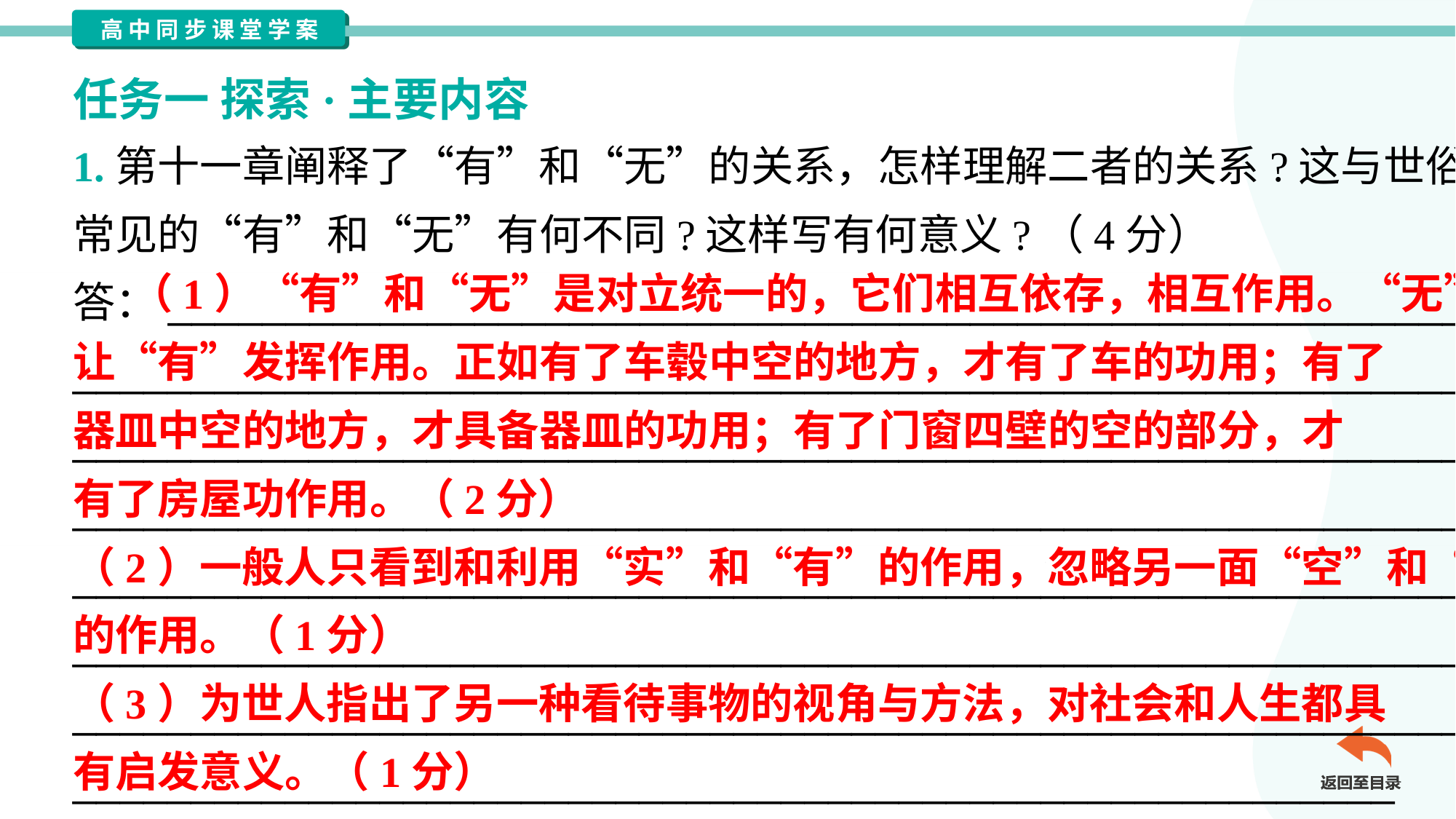

任务一 探索·主要内容
1.第十一章阐释了“有”和“无”的关系，怎样理解二者的关系?这与世俗
常见的“有”和“无”有何不同?这样写有何意义?（4分）
答：_________________________________________________________
_____________________________________________________________
_____________________________________________________________
_____________________________________________________________
_____________________________________________________________
_____________________________________________________________
_____________________________________________________________
________________________________________________________
     （1）“有”和“无”是对立统一的，它们相互依存，相互作用。“无”
让“有”发挥作用。正如有了车毂中空的地方，才有了车的功用；有了
器皿中空的地方，才具备器皿的功用；有了门窗四壁的空的部分，才
有了房屋功作用。（2分）
（2）一般人只看到和利用“实”和“有”的作用，忽略另一面“空”和“无”
的作用。（1分）
（3）为世人指出了另一种看待事物的视角与方法，对社会和人生都具
有启发意义。（1分）